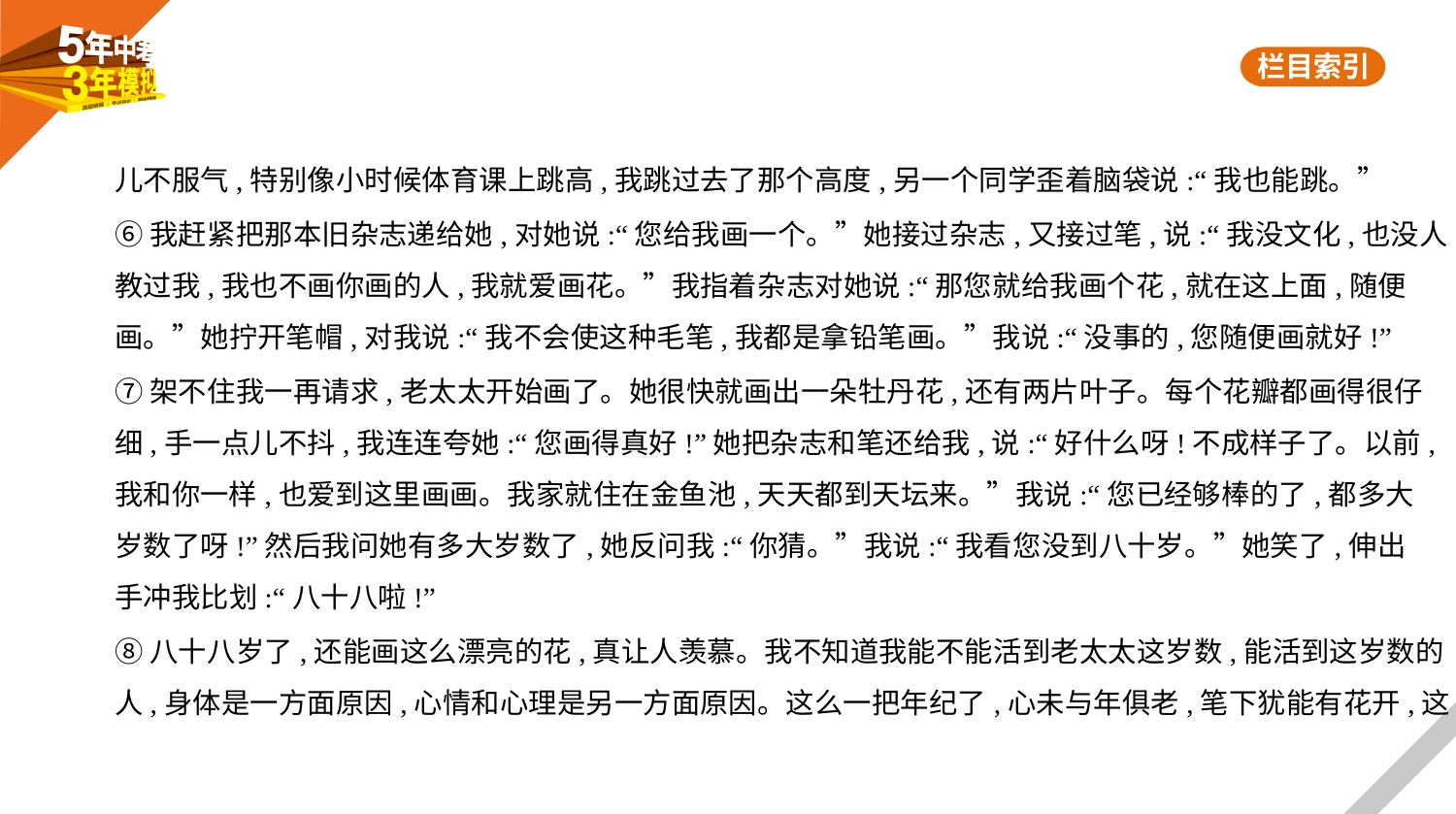

儿不服气,特别像小时候体育课上跳高,我跳过去了那个高度,另一个同学歪着脑袋说:“我也能跳。”
⑥我赶紧把那本旧杂志递给她,对她说:“您给我画一个。”她接过杂志,又接过笔,说:“我没文化,也没人
教过我,我也不画你画的人,我就爱画花。”我指着杂志对她说:“那您就给我画个花,就在这上面,随便
画。”她拧开笔帽,对我说:“我不会使这种毛笔,我都是拿铅笔画。”我说:“没事的,您随便画就好!”
⑦架不住我一再请求,老太太开始画了。她很快就画出一朵牡丹花,还有两片叶子。每个花瓣都画得很仔
细,手一点儿不抖,我连连夸她:“您画得真好!”她把杂志和笔还给我,说:“好什么呀!不成样子了。以前,
我和你一样,也爱到这里画画。我家就住在金鱼池,天天都到天坛来。”我说:“您已经够棒的了,都多大
岁数了呀!”然后我问她有多大岁数了,她反问我:“你猜。”我说:“我看您没到八十岁。”她笑了,伸出
手冲我比划:“八十八啦!”
⑧八十八岁了,还能画这么漂亮的花,真让人羡慕。我不知道我能不能活到老太太这岁数,能活到这岁数的
人,身体是一方面原因,心情和心理是另一方面原因。这么一把年纪了,心未与年俱老,笔下犹能有花开,这